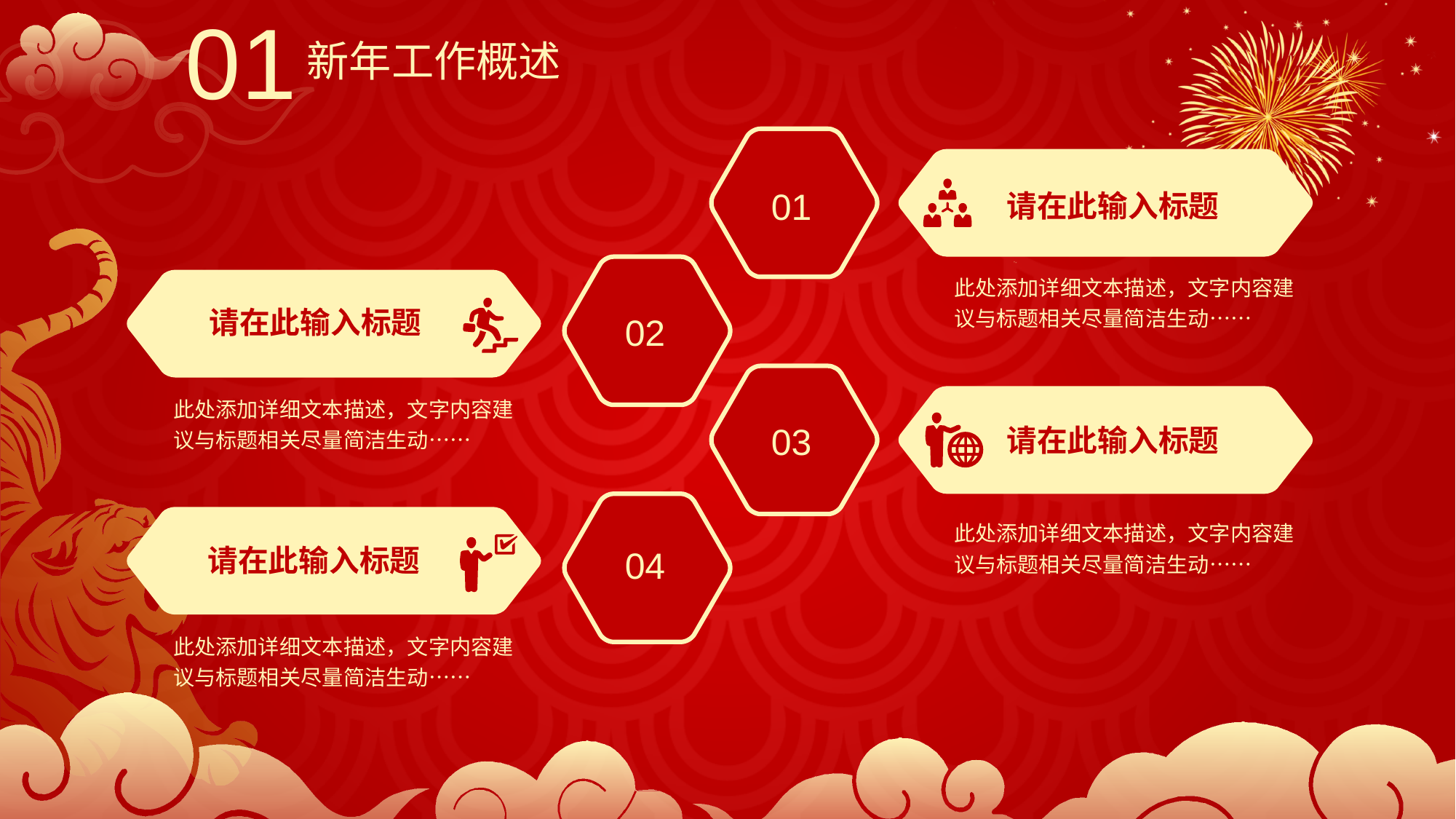

01
新年工作概述

01

请在此输入标题

此处添加详细文本描述，文字内容建议与标题相关尽量简洁生动……

请在此输入标题
02

此处添加详细文本描述，文字内容建议与标题相关尽量简洁生动……

03
请在此输入标题

此处添加详细文本描述，文字内容建议与标题相关尽量简洁生动……

请在此输入标题
04
此处添加详细文本描述，文字内容建议与标题相关尽量简洁生动……